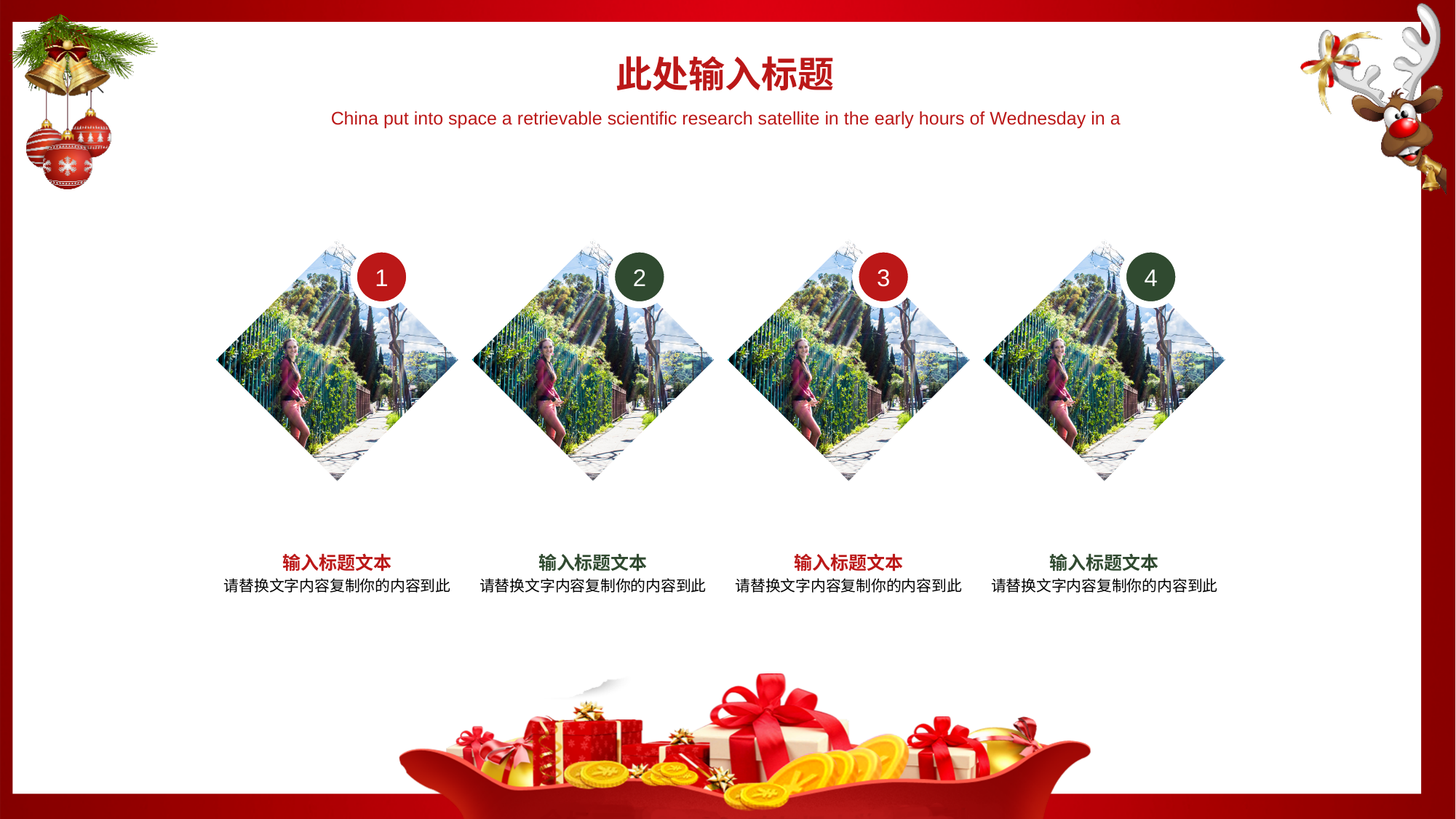

此处输入标题
China put into space a retrievable scientific research satellite in the early hours of Wednesday in a

1
输入标题文本
请替换文字内容复制你的内容到此
2
输入标题文本
请替换文字内容复制你的内容到此
3
输入标题文本
请替换文字内容复制你的内容到此
4
输入标题文本
请替换文字内容复制你的内容到此